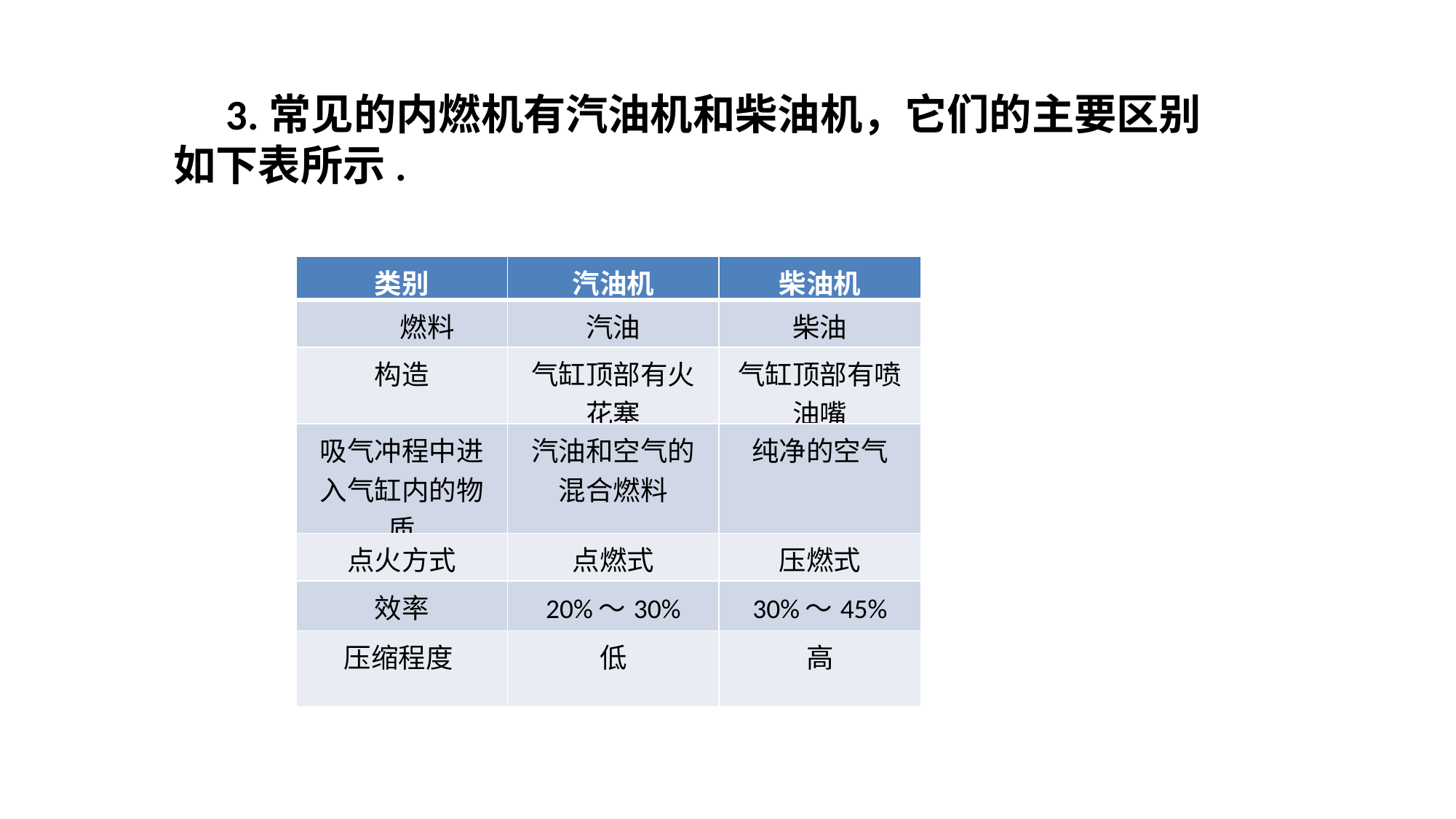

3.常见的内燃机有汽油机和柴油机，它们的主要区别如下表所示.
| 类别 | 汽油机 | 柴油机 |
| --- | --- | --- |
| 燃料 | 汽油 | 柴油 |
| 构造 | 气缸顶部有火花塞 | 气缸顶部有喷油嘴 |
| 吸气冲程中进入气缸内的物质 | 汽油和空气的混合燃料 | 纯净的空气 |
| 点火方式 | 点燃式 | 压燃式 |
| 效率 | 20%～30% | 30%～45% |
| 压缩程度 | 低 | 高 |